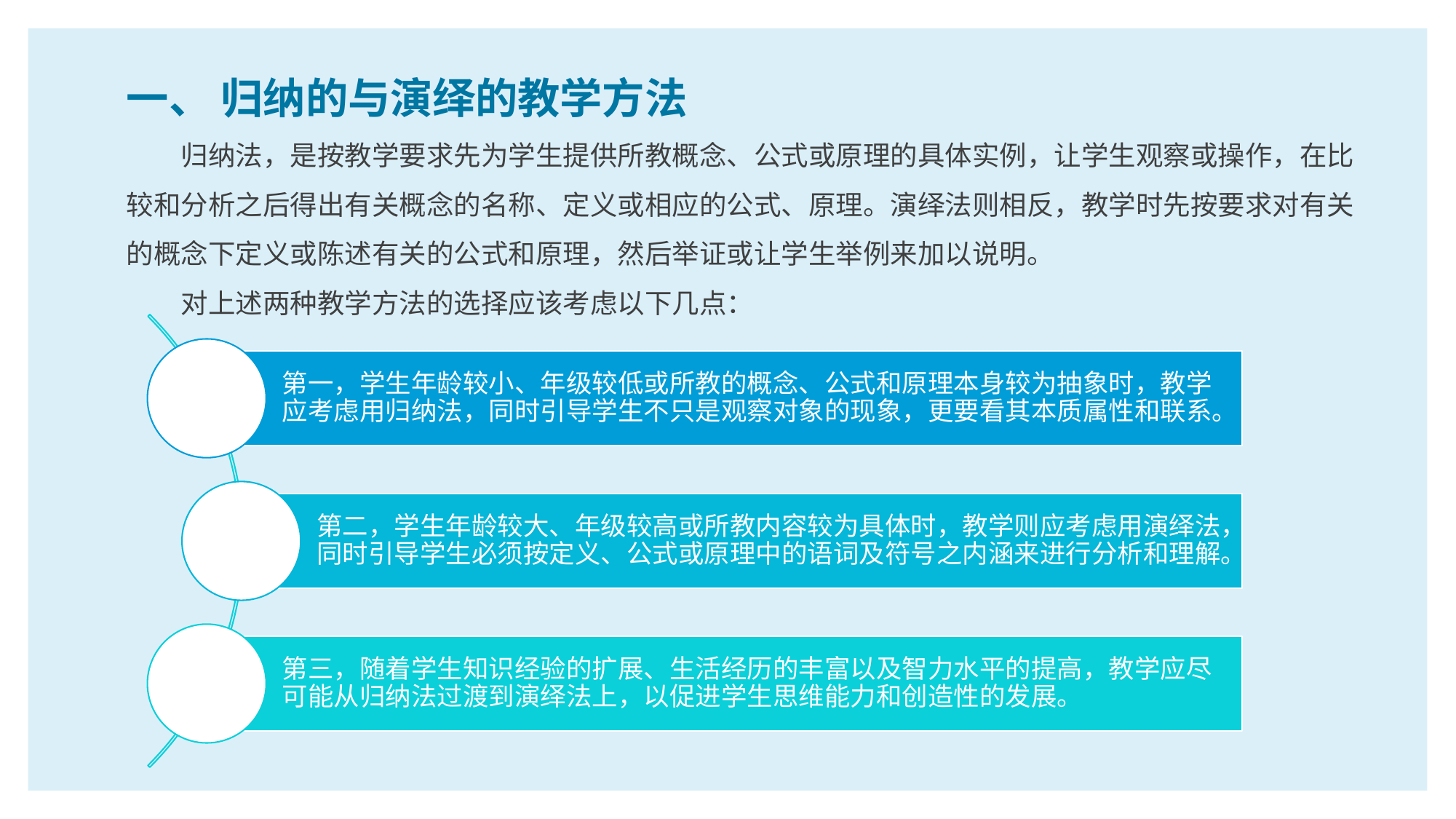

一、 归纳的与演绎的教学方法
归纳法，是按教学要求先为学生提供所教概念、公式或原理的具体实例，让学生观察或操作，在比较和分析之后得出有关概念的名称、定义或相应的公式、原理。演绎法则相反，教学时先按要求对有关的概念下定义或陈述有关的公式和原理，然后举证或让学生举例来加以说明。
对上述两种教学方法的选择应该考虑以下几点：

第一，学生年龄较小、年级较低或所教的概念、公式和原理本身较为抽象时，教学应考虑用归纳法，同时引导学生不只是观察对象的现象，更要看其本质属性和联系。
第二，学生年龄较大、年级较高或所教内容较为具体时，教学则应考虑用演绎法，同时引导学生必须按定义、公式或原理中的语词及符号之内涵来进行分析和理解。
第三，随着学生知识经验的扩展、生活经历的丰富以及智力水平的提高，教学应尽可能从归纳法过渡到演绎法上，以促进学生思维能力和创造性的发展。